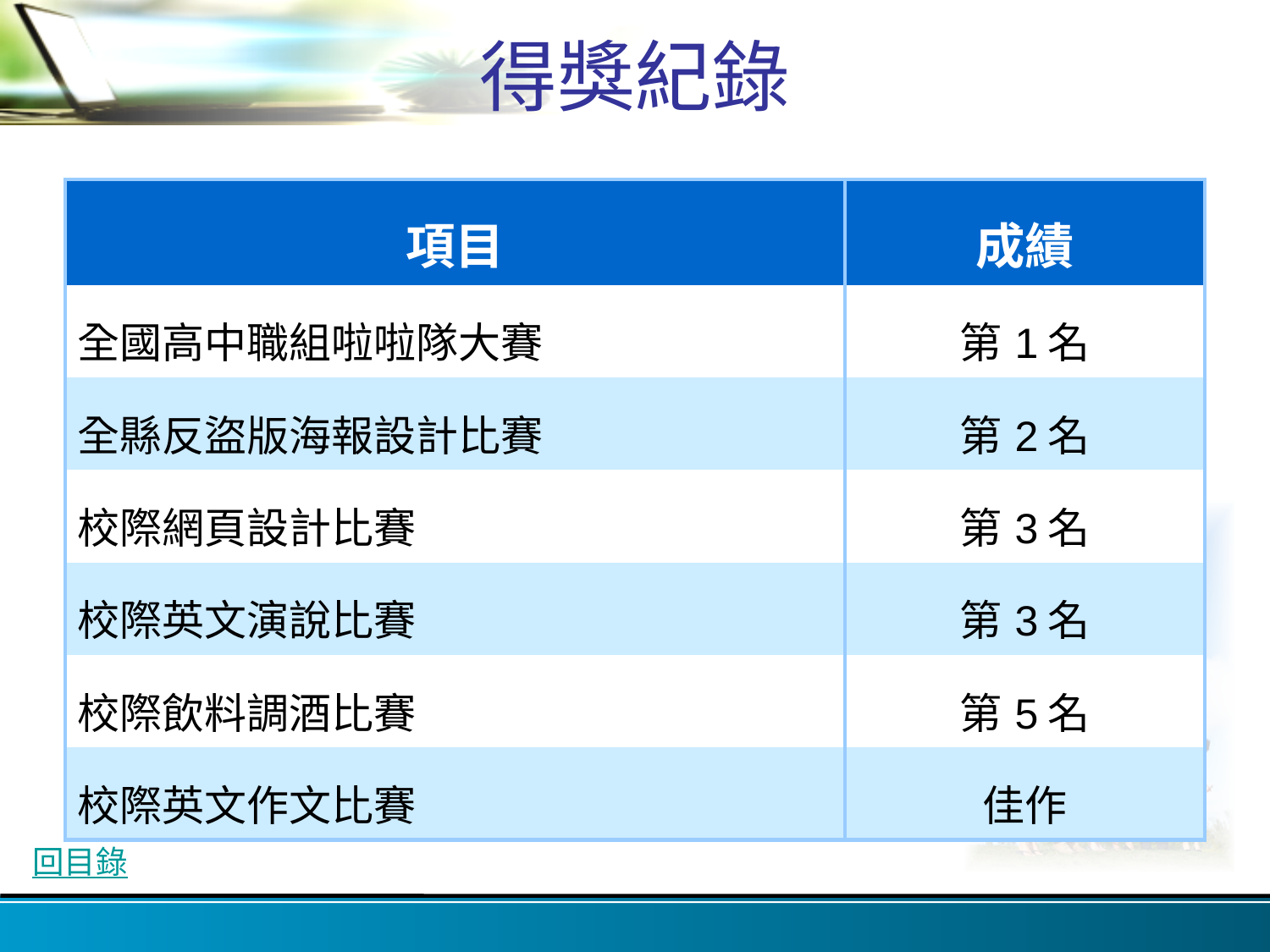

# 得獎紀錄
| 項目 | 成績 |
| --- | --- |
| 全國高中職組啦啦隊大賽 | 第1名 |
| 全縣反盜版海報設計比賽 | 第2名 |
| 校際網頁設計比賽 | 第3名 |
| 校際英文演說比賽 | 第3名 |
| 校際飲料調酒比賽 | 第5名 |
| 校際英文作文比賽 | 佳作 |
回目錄